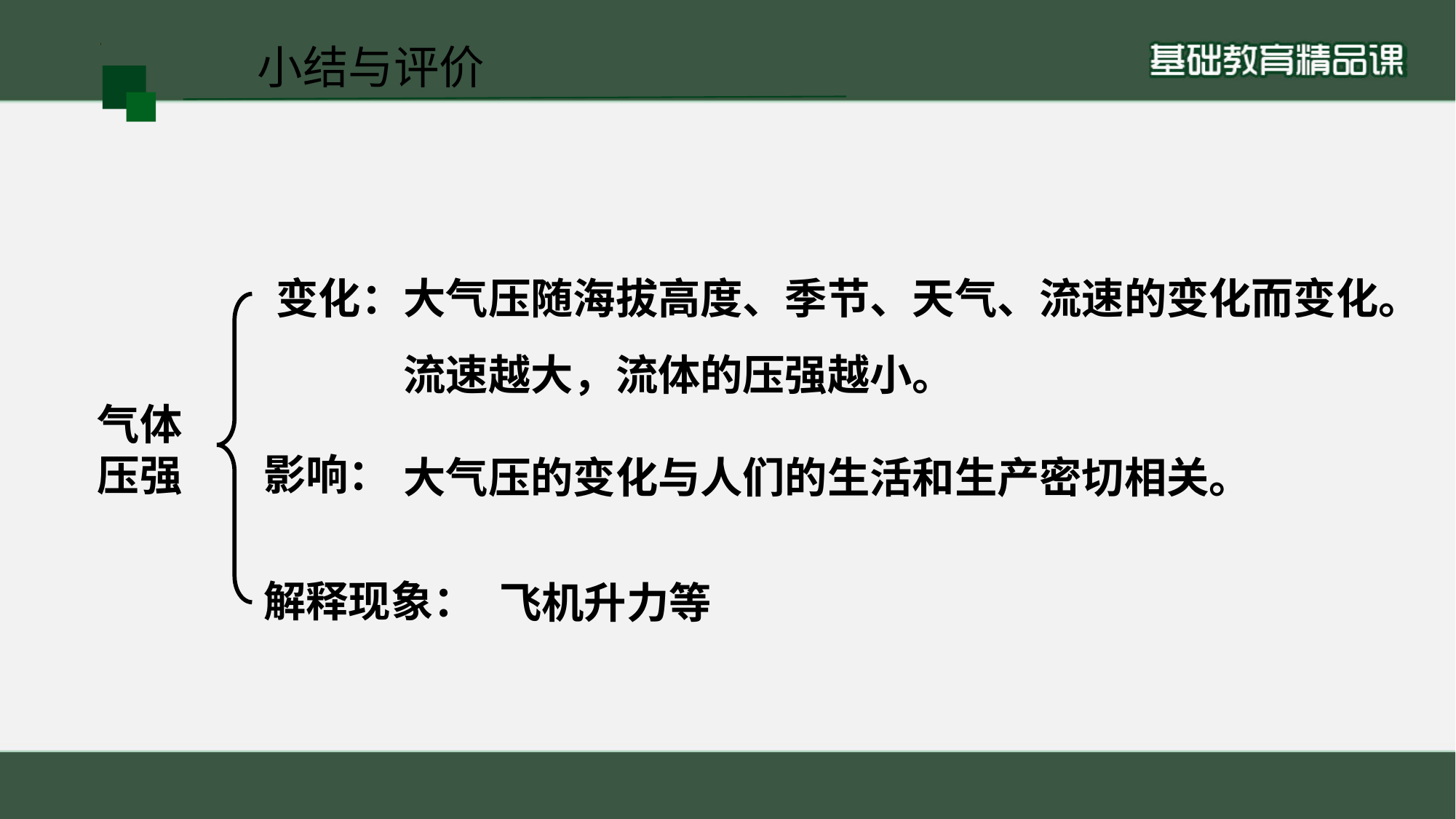

小结与评价

大气压随海拔高度、季节、天气、流速的变化而变化。
流速越大，流体的压强越小。
变化：

气体
压强
影响：
大气压的变化与人们的生活和生产密切相关。
解释现象：
飞机升力等